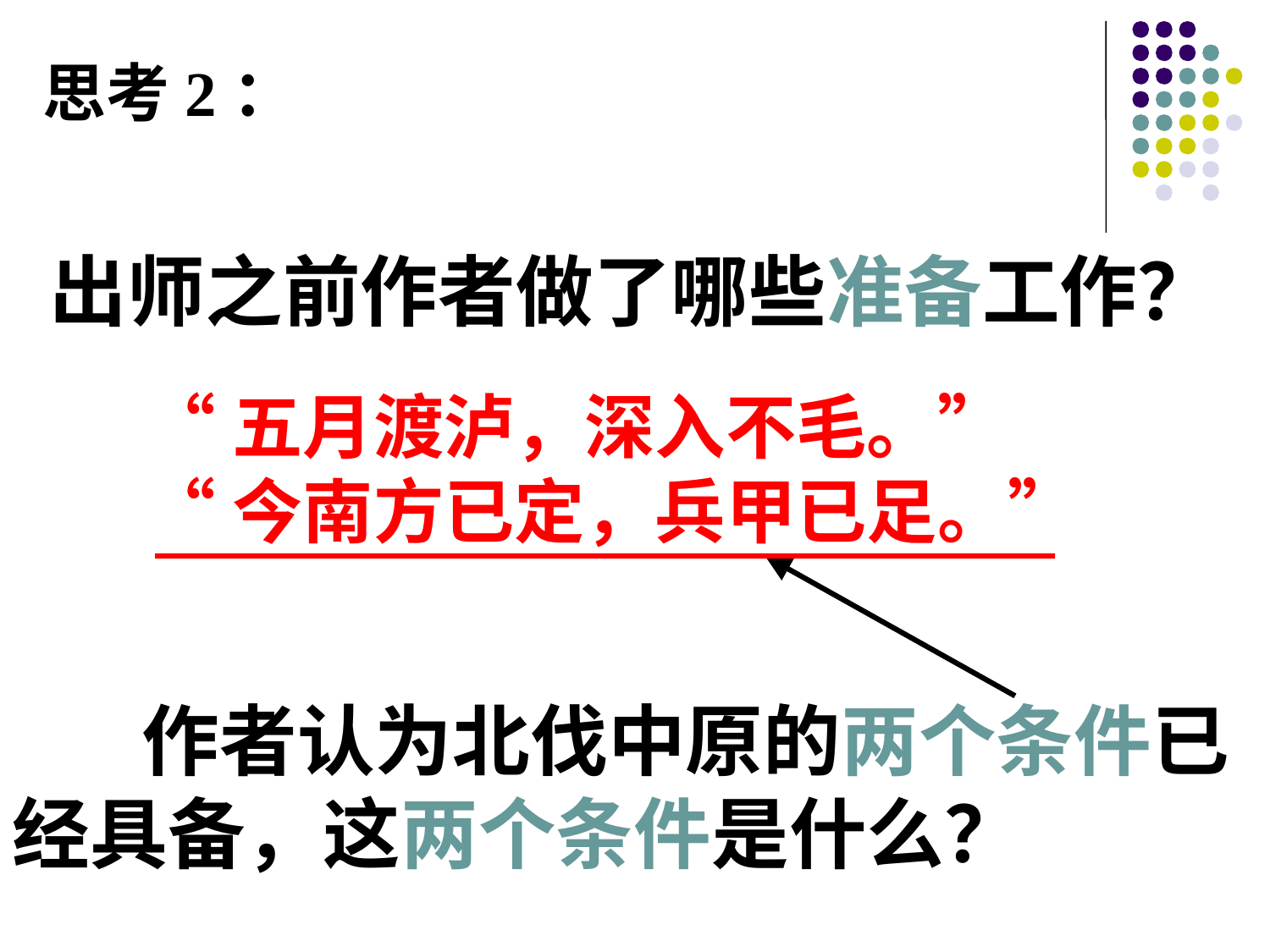

思考2：
出师之前作者做了哪些准备工作？
“五月渡泸，深入不毛。”
“今南方已定，兵甲已足。”

       作者认为北伐中原的两个条件已经具备，这两个条件是什么？